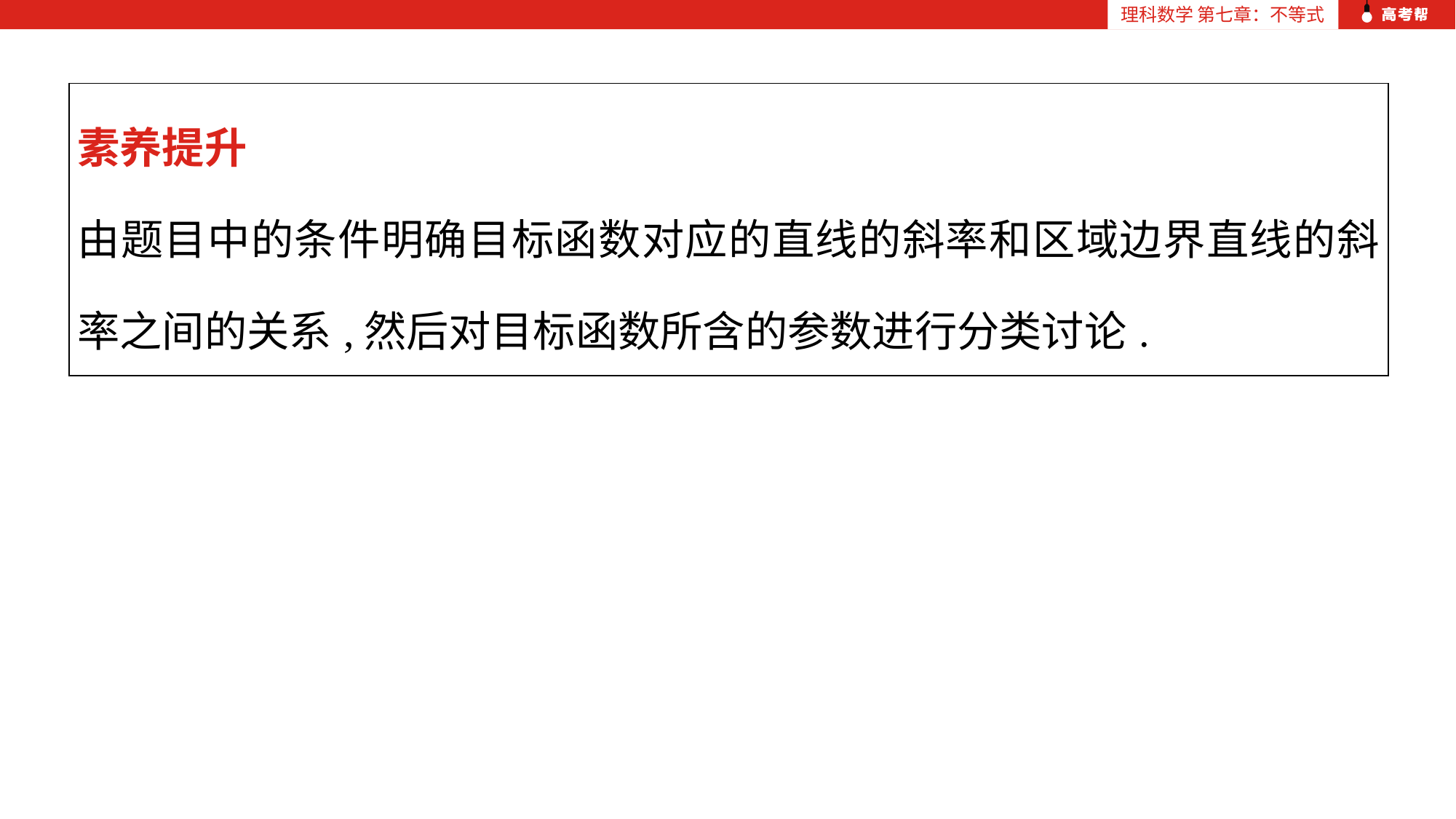

| 素养提升 由题目中的条件明确目标函数对应的直线的斜率和区域边界直线的斜率之间的关系,然后对目标函数所含的参数进行分类讨论. |
| --- |